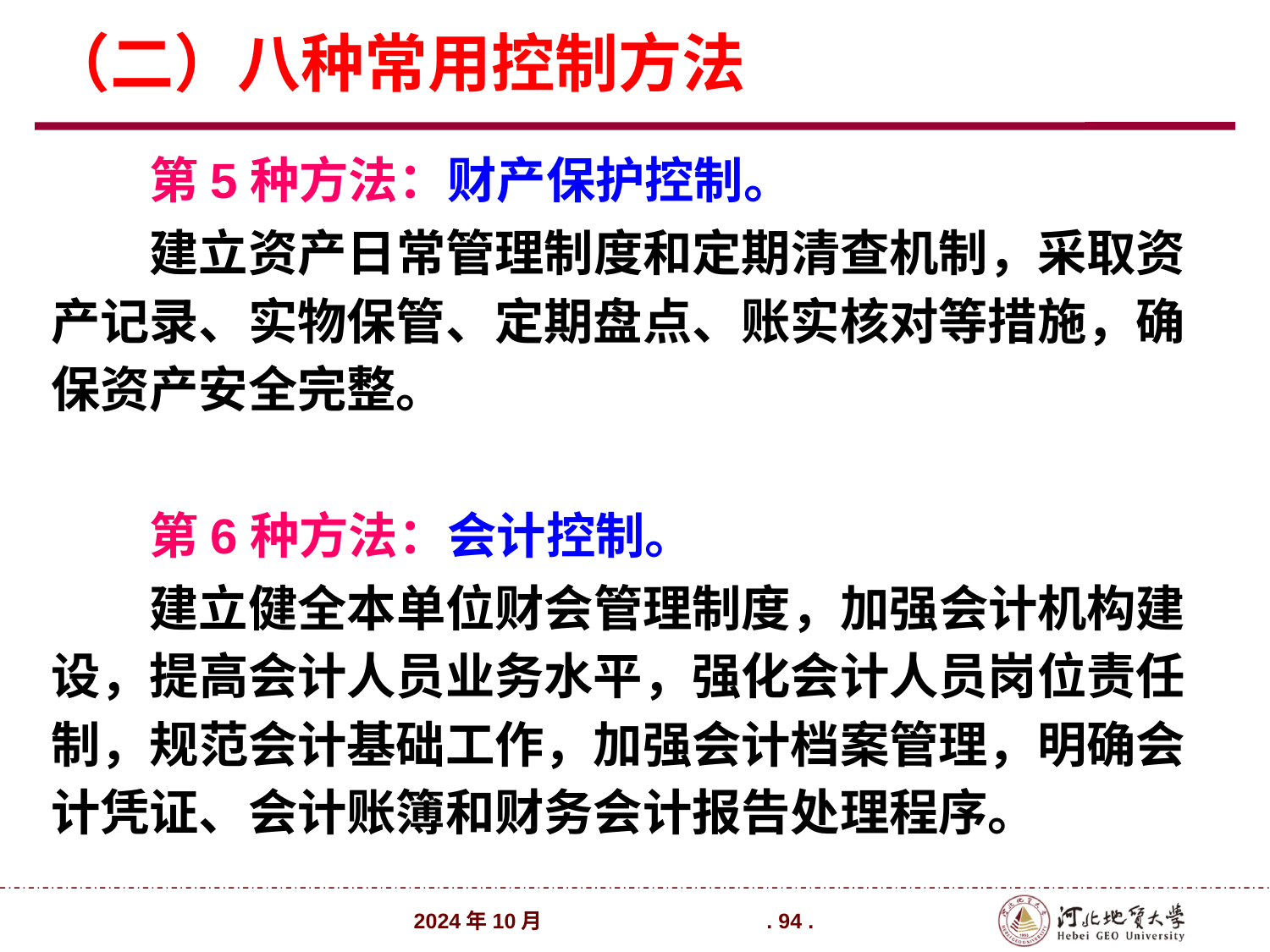

# （二）八种常用控制方法
第5种方法：财产保护控制。
建立资产日常管理制度和定期清查机制，采取资产记录、实物保管、定期盘点、账实核对等措施，确保资产安全完整。

第6种方法：会计控制。
建立健全本单位财会管理制度，加强会计机构建设，提高会计人员业务水平，强化会计人员岗位责任制，规范会计基础工作，加强会计档案管理，明确会计凭证、会计账簿和财务会计报告处理程序。
2024年10月                                             . 94 .